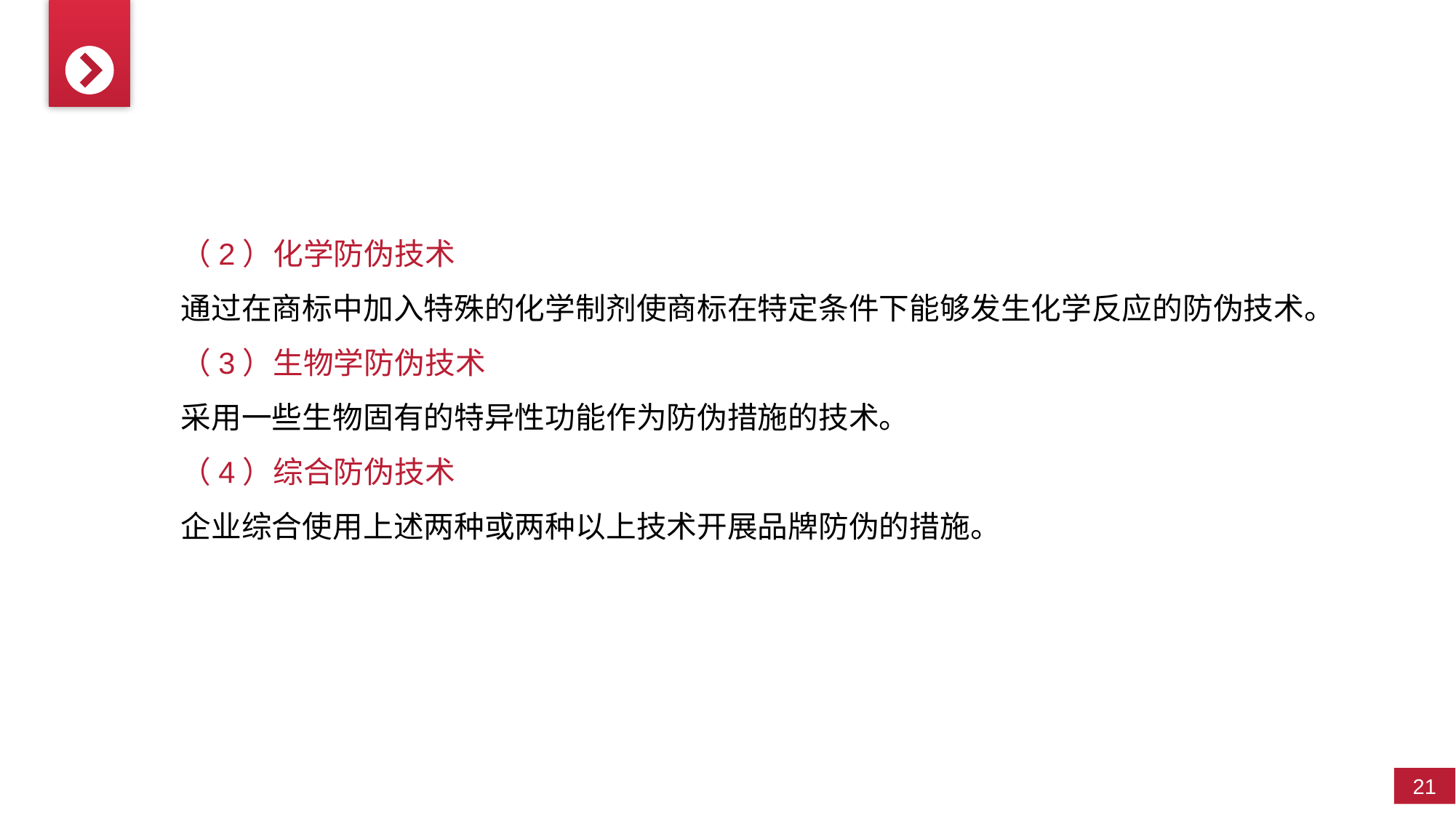

（2）化学防伪技术
通过在商标中加入特殊的化学制剂使商标在特定条件下能够发生化学反应的防伪技术。
（3）生物学防伪技术
采用一些生物固有的特异性功能作为防伪措施的技术。
（4）综合防伪技术
企业综合使用上述两种或两种以上技术开展品牌防伪的措施。